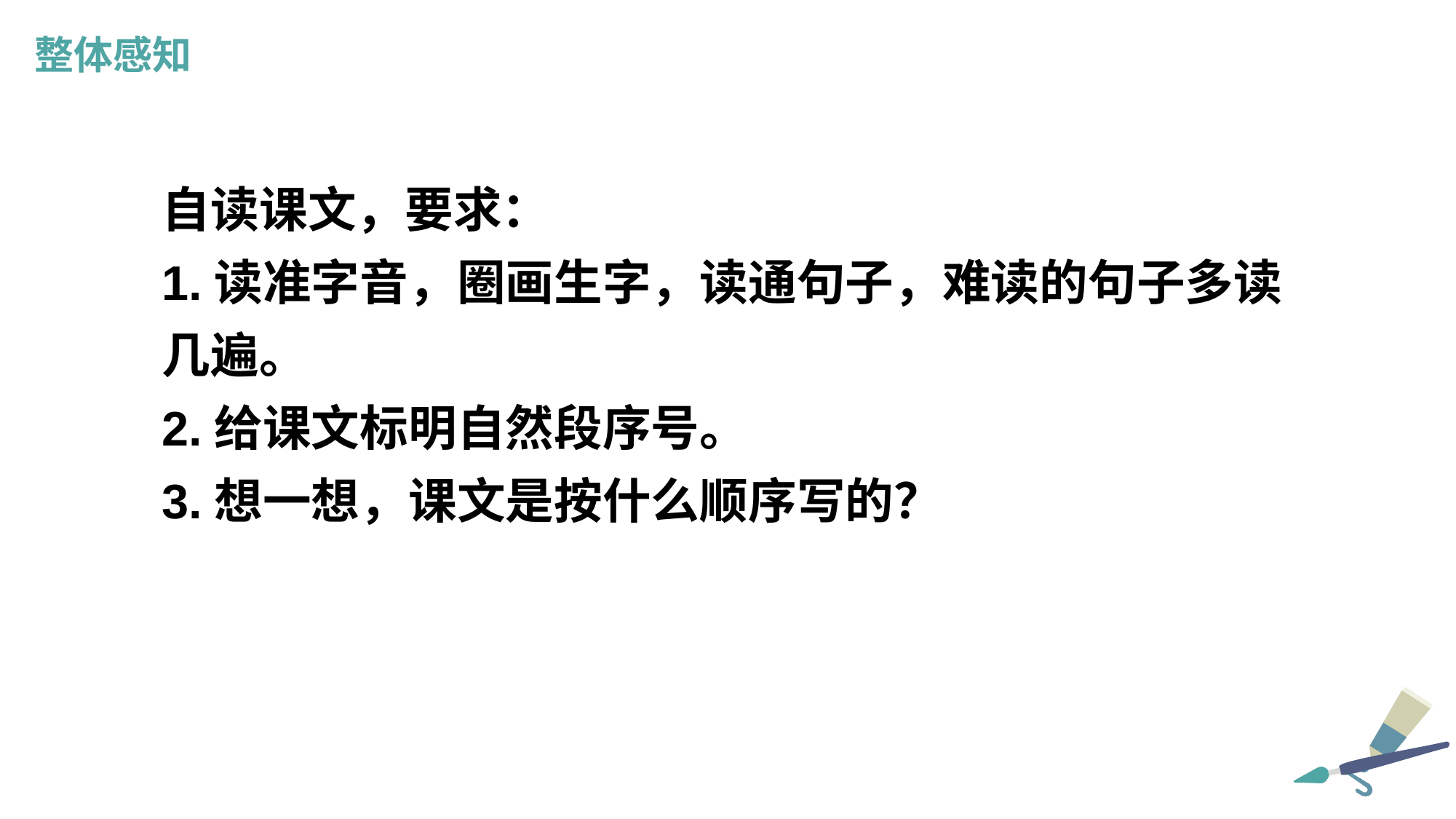

整体感知
自读课文，要求：
1.读准字音，圈画生字，读通句子，难读的句子多读几遍。
2.给课文标明自然段序号。
3.想一想，课文是按什么顺序写的？